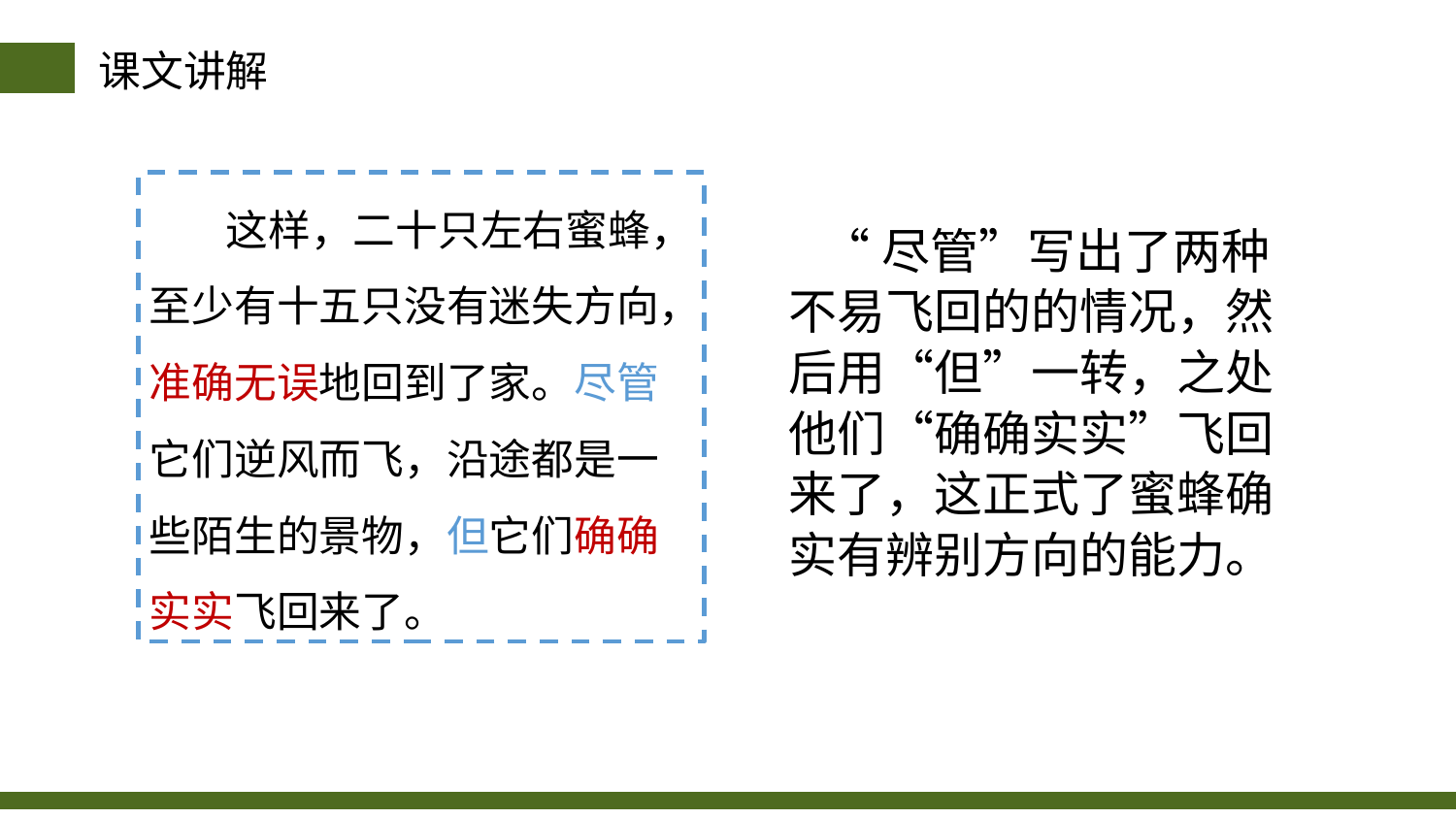

课文讲解
       这样，二十只左右蜜蜂，至少有十五只没有迷失方向，准确无误地回到了家。尽管它们逆风而飞，沿途都是一些陌生的景物，但它们确确实实飞回来了。
   “尽管”写出了两种不易飞回的的情况，然后用“但”一转，之处他们“确确实实”飞回来了，这正式了蜜蜂确实有辨别方向的能力。